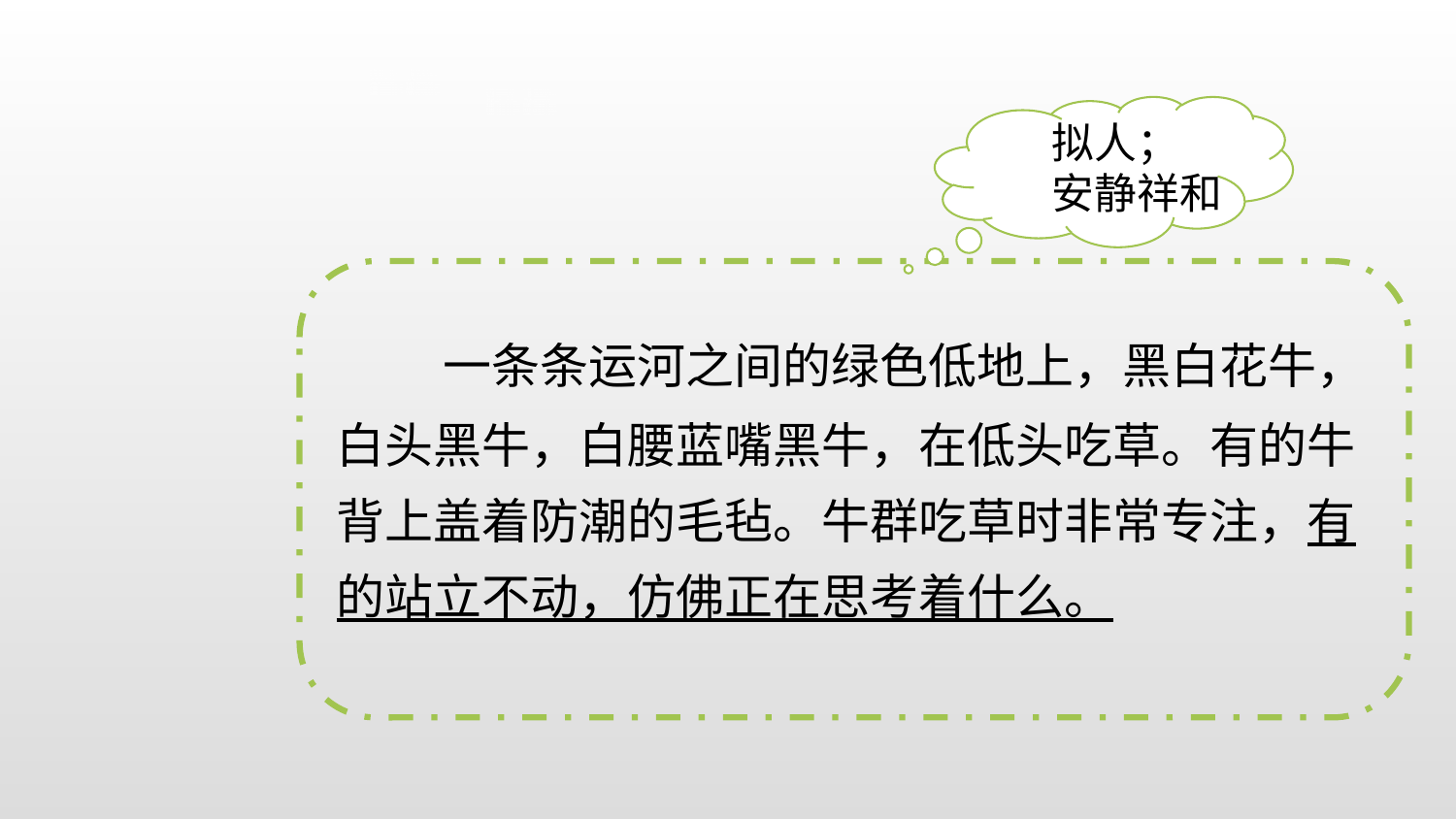

拟人；
安静祥和

      一条条运河之间的绿色低地上，黑白花牛，白头黑牛，白腰蓝嘴黑牛，在低头吃草。有的牛背上盖着防潮的毛毡。牛群吃草时非常专注，有的站立不动，仿佛正在思考着什么。